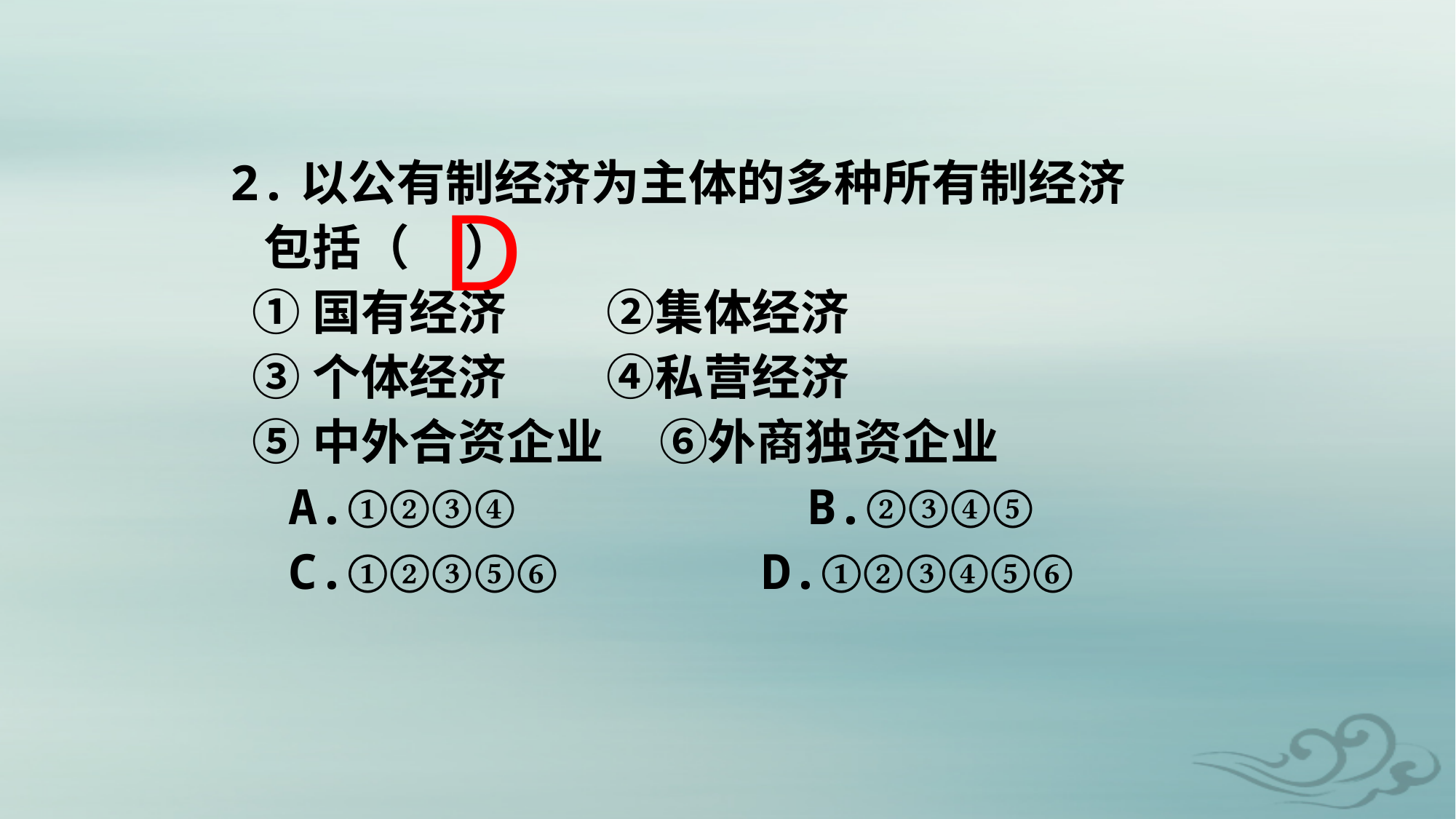

2.以公有制经济为主体的多种所有制经济
  包括（     ）
  ①国有经济         ②集体经济
  ③个体经济         ④私营经济
  ⑤中外合资企业     ⑥外商独资企业
  A.①②③④          B.②③④⑤
  C.①②③⑤⑥       D.①②③④⑤⑥
D